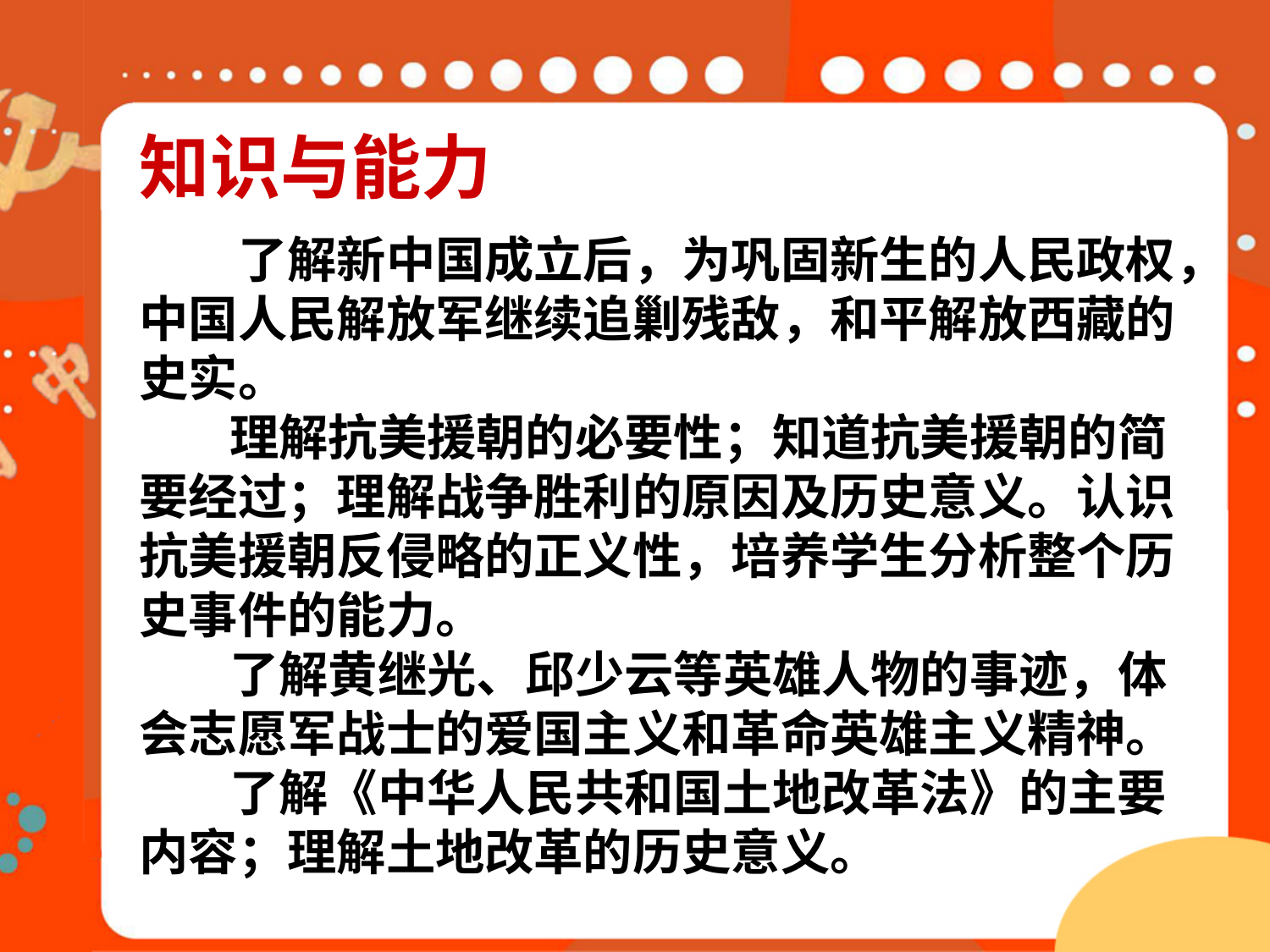

知识与能力
　　了解新中国成立后，为巩固新生的人民政权，中国人民解放军继续追剿残敌，和平解放西藏的史实。
       理解抗美援朝的必要性；知道抗美援朝的简要经过；理解战争胜利的原因及历史意义。认识抗美援朝反侵略的正义性，培养学生分析整个历史事件的能力。
       了解黄继光、邱少云等英雄人物的事迹，体会志愿军战士的爱国主义和革命英雄主义精神。
       了解《中华人民共和国土地改革法》的主要内容；理解土地改革的历史意义。